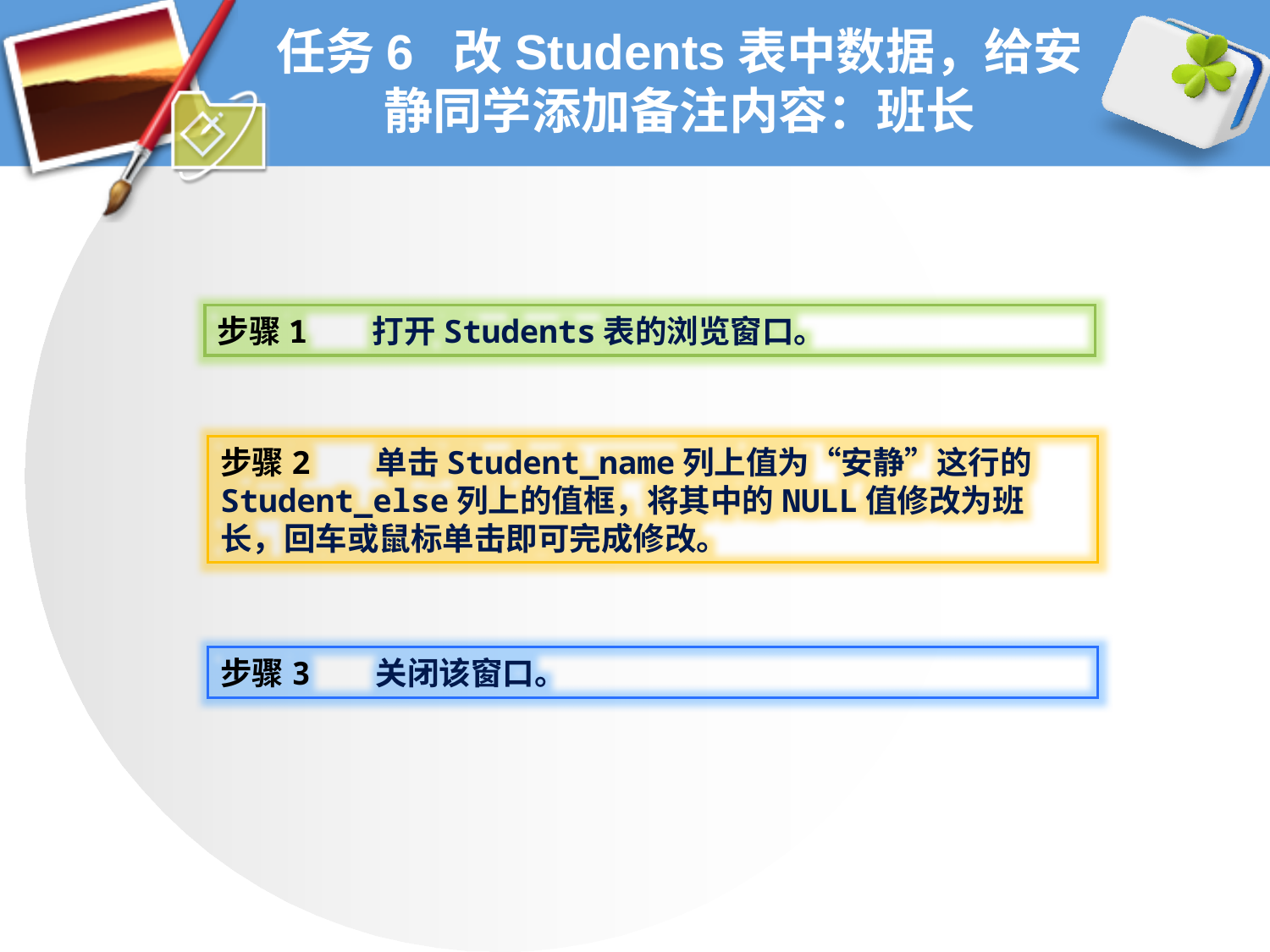

# 任务6  改Students表中数据，给安静同学添加备注内容：班长
步骤1   打开Students表的浏览窗口。
步骤2   单击Student_name列上值为“安静”这行的Student_else列上的值框，将其中的NULL值修改为班长，回车或鼠标单击即可完成修改。
步骤3   关闭该窗口。